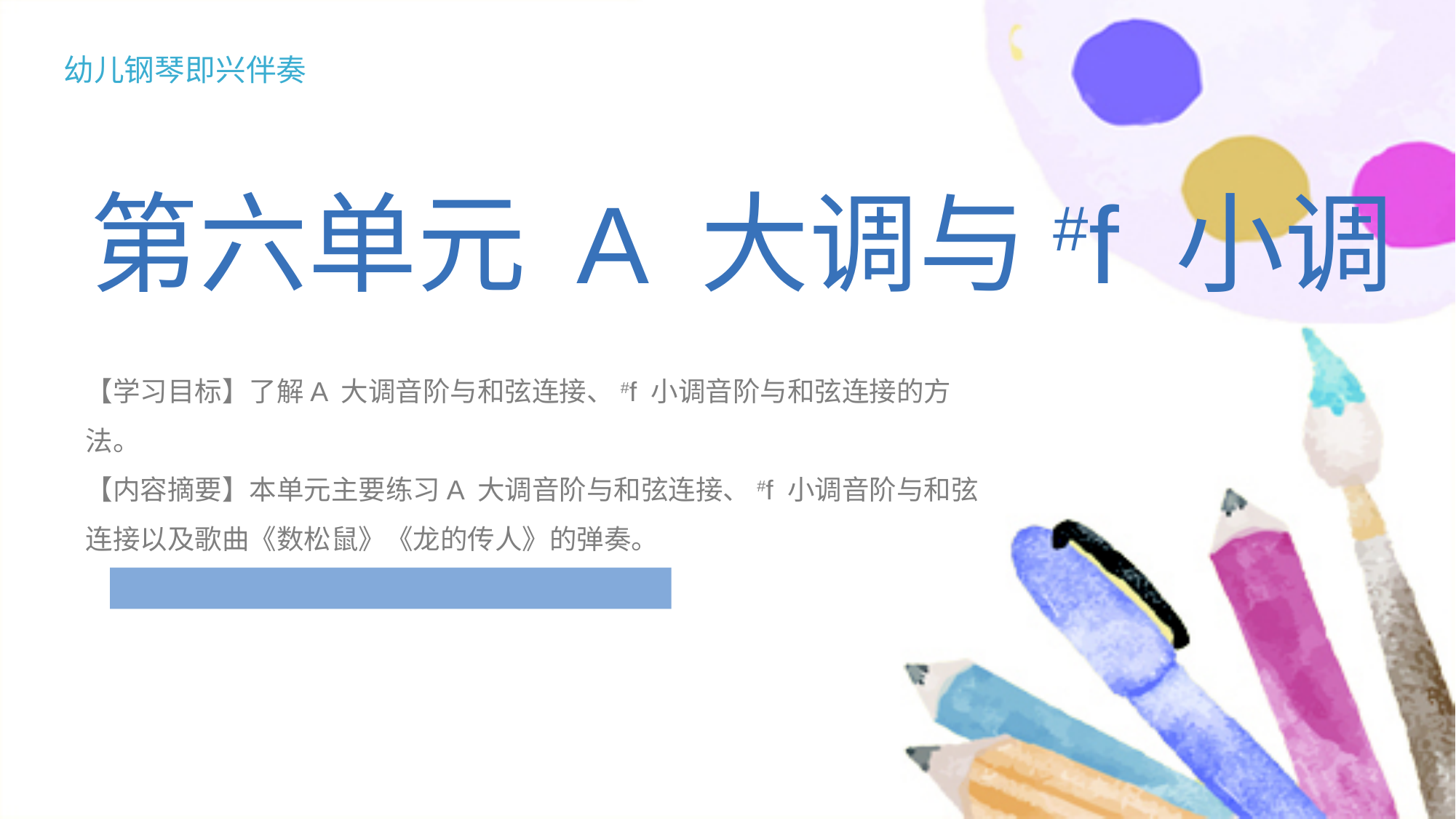

幼儿钢琴即兴伴奏
第六单元 A 大调与#f 小调
【学习目标】了解A 大调音阶与和弦连接、#f 小调音阶与和弦连接的方法。
【内容摘要】本单元主要练习A 大调音阶与和弦连接、#f 小调音阶与和弦连接以及歌曲《数松鼠》《龙的传人》的弹奏。